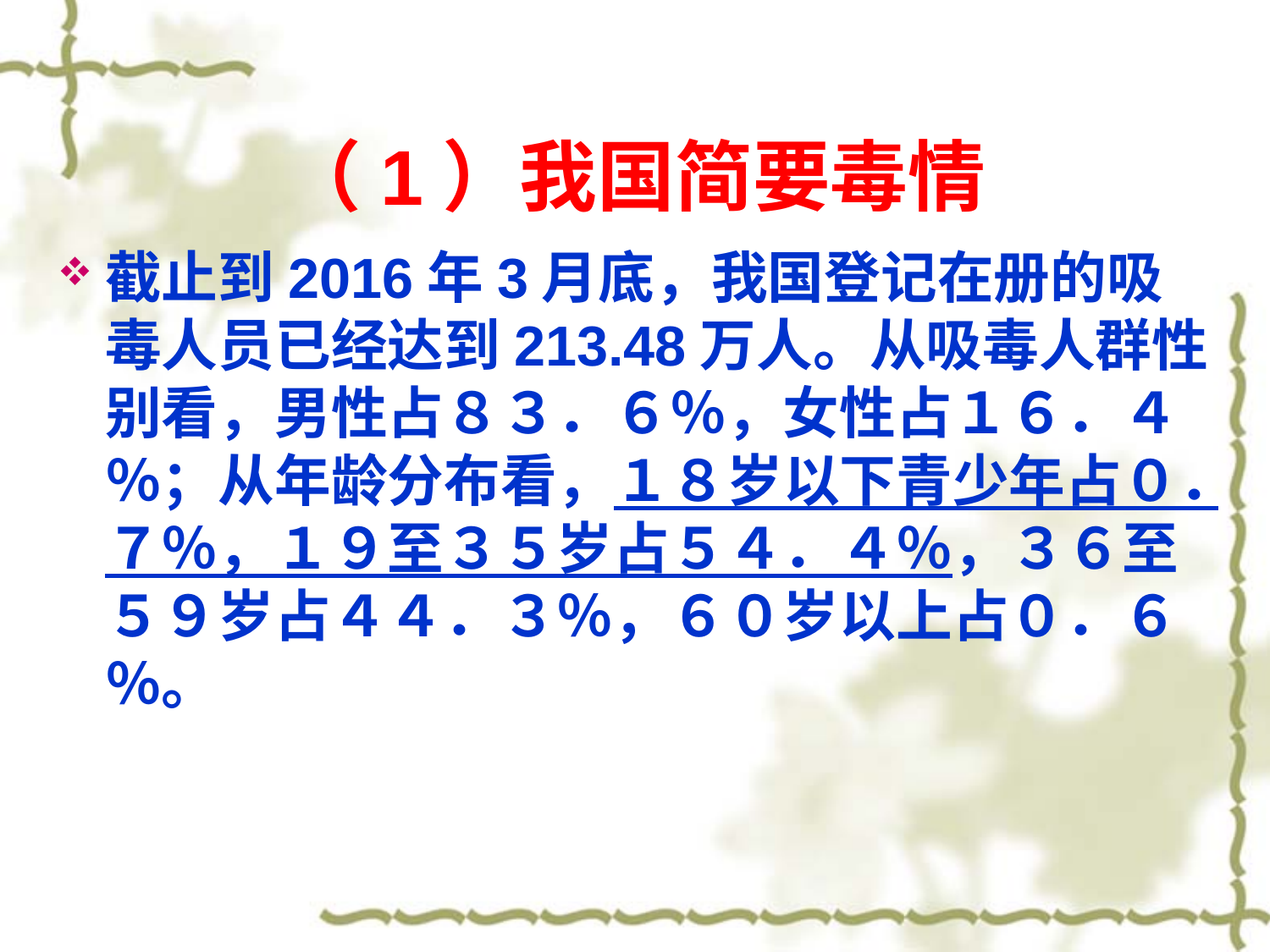

# （1）我国简要毒情
截止到2016年3月底，我国登记在册的吸毒人员已经达到213.48万人。从吸毒人群性别看，男性占８３．６％，女性占１６．４％；从年龄分布看，１８岁以下青少年占０．７％，１９至３５岁占５４．４％，３６至５９岁占４４．３％，６０岁以上占０．６％。